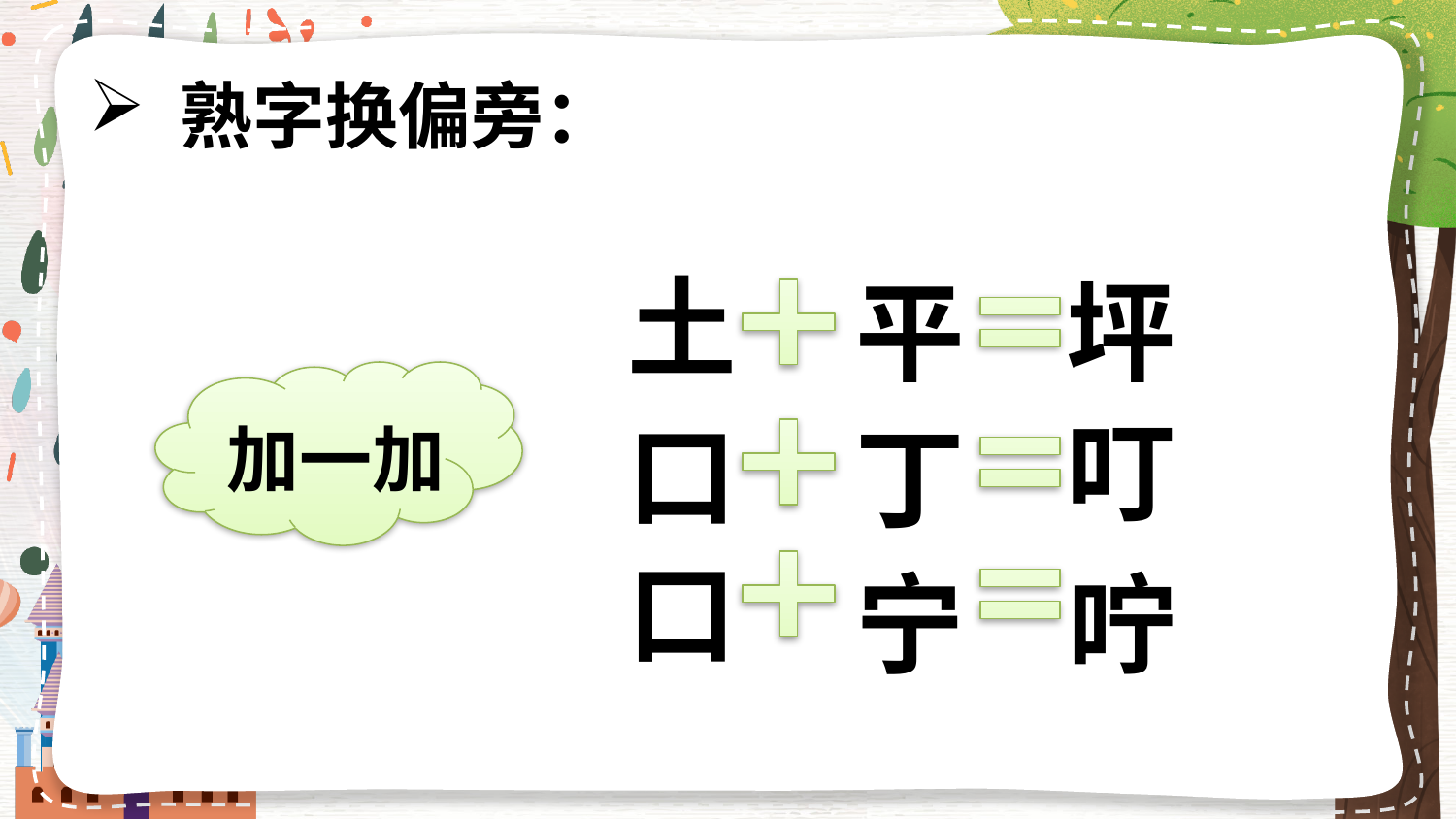

熟字换偏旁：
土
平
坪

加一加
叮
口
丁

口
宁
咛